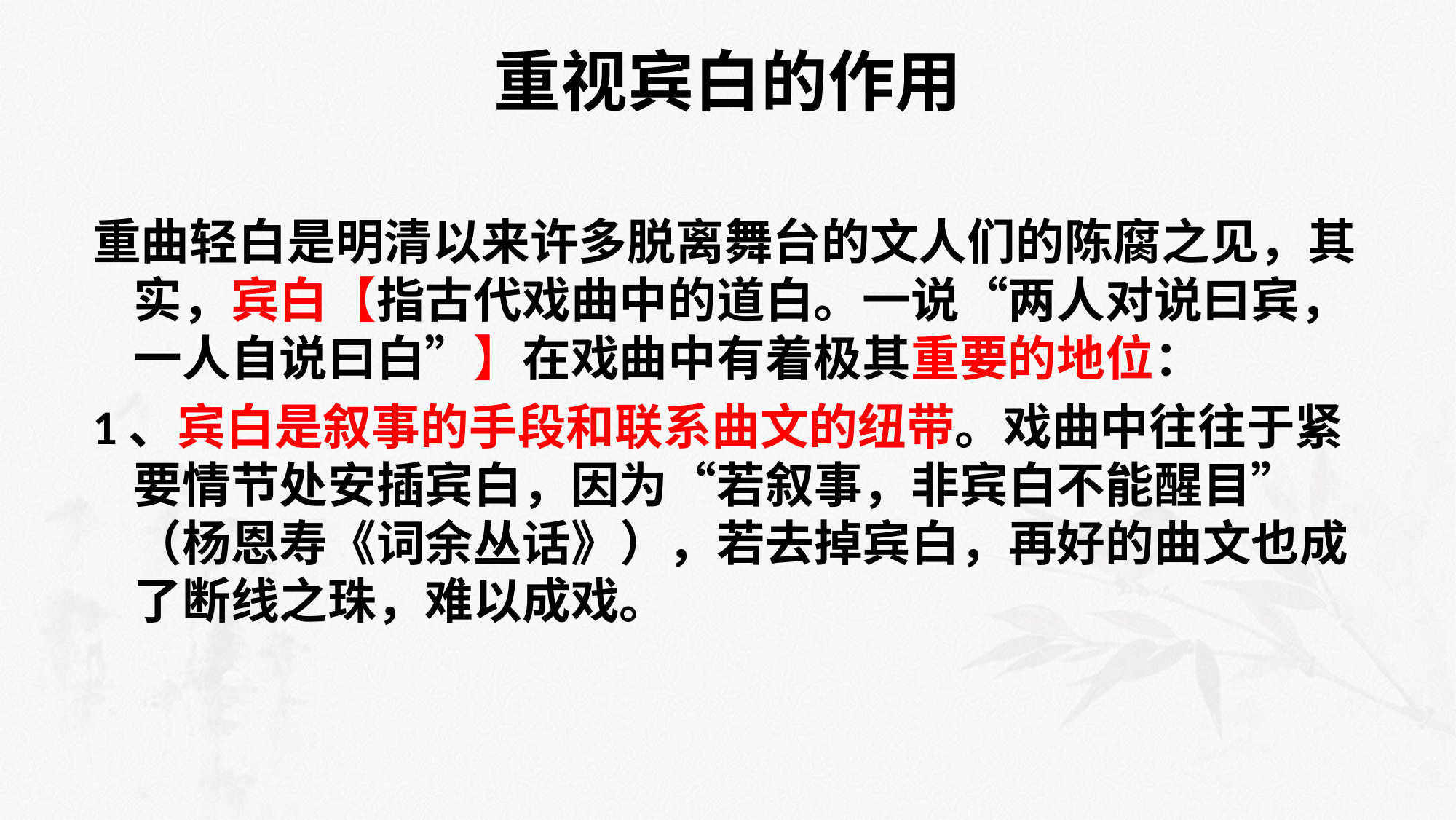

# 重视宾白的作用
重曲轻白是明清以来许多脱离舞台的文人们的陈腐之见，其实，宾白【指古代戏曲中的道白。一说“两人对说曰宾，一人自说曰白”】在戏曲中有着极其重要的地位：
1、宾白是叙事的手段和联系曲文的纽带。戏曲中往往于紧要情节处安插宾白，因为“若叙事，非宾白不能醒目”（杨恩寿《词余丛话》），若去掉宾白，再好的曲文也成了断线之珠，难以成戏。